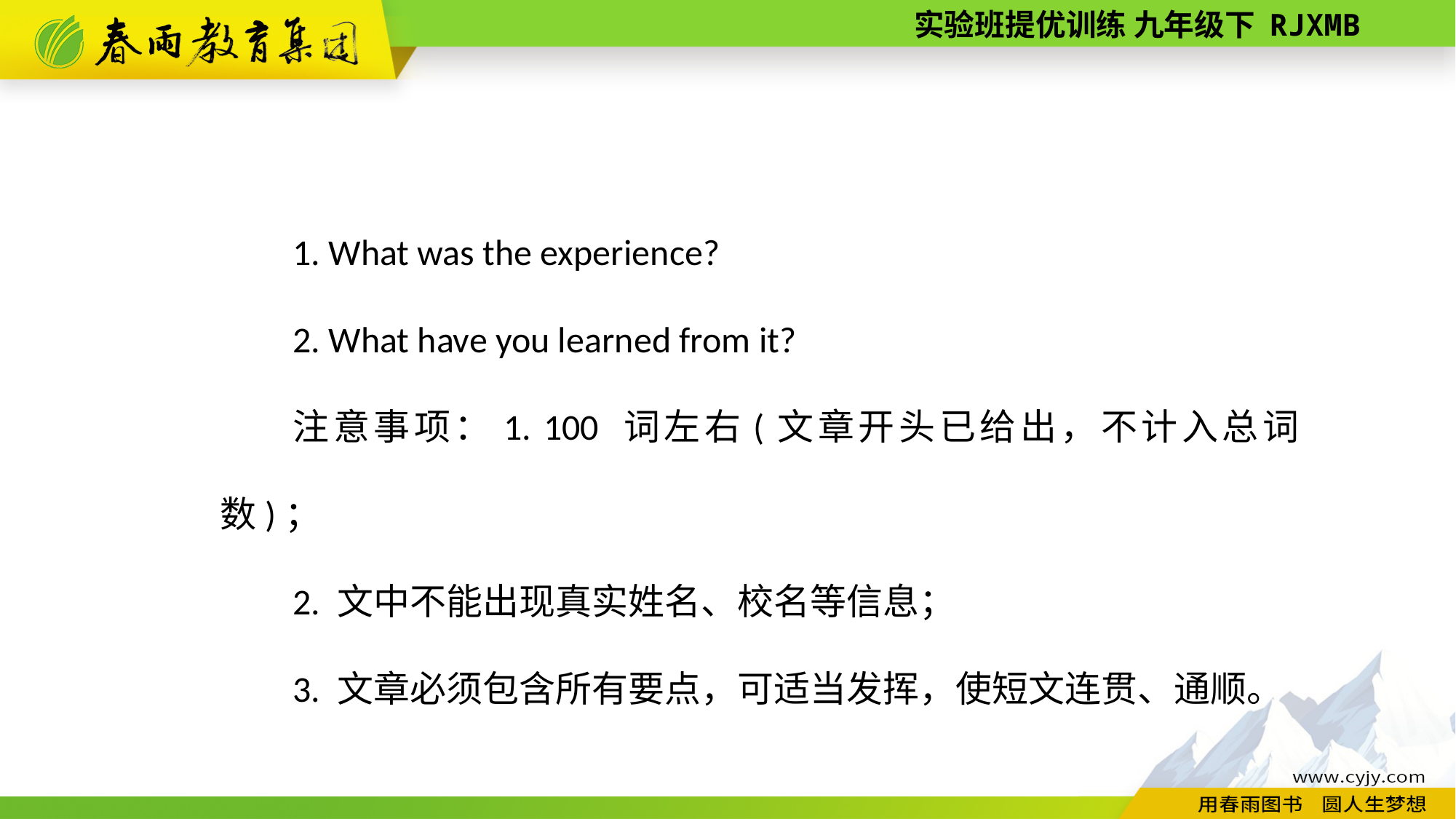

1. What was the experience?
2. What have you learned from it?
注意事项：1. 100 词左右(文章开头已给出，不计入总词数)；
2. 文中不能出现真实姓名、校名等信息；
3. 文章必须包含所有要点，可适当发挥，使短文连贯、通顺。